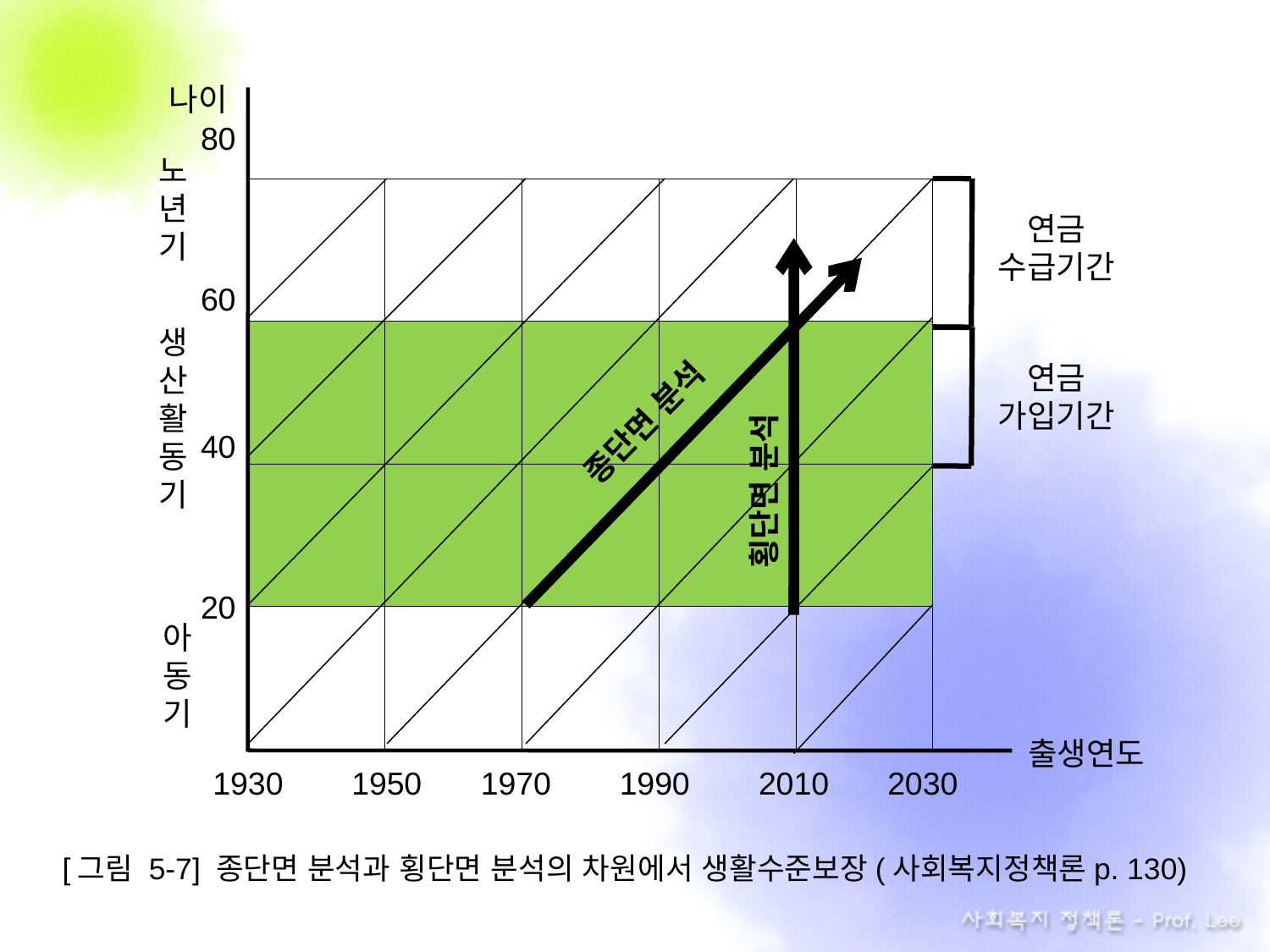

나이
80
노
년
기
연금
수급기간
60
연금
가입기간
생
산
활
동
기
40
20
아
동
기
출생연도
1930
1950
1970
1990
2010
2030
종단면 분석
횡단면 분석
|  |  |  |  |  |
| --- | --- | --- | --- | --- |
|  |  |  |  |  |
|  |  |  |  |  |
|  |  |  |  |  |
[그림 5-7] 종단면 분석과 횡단면 분석의 차원에서 생활수준보장(사회복지정책론p. 130)